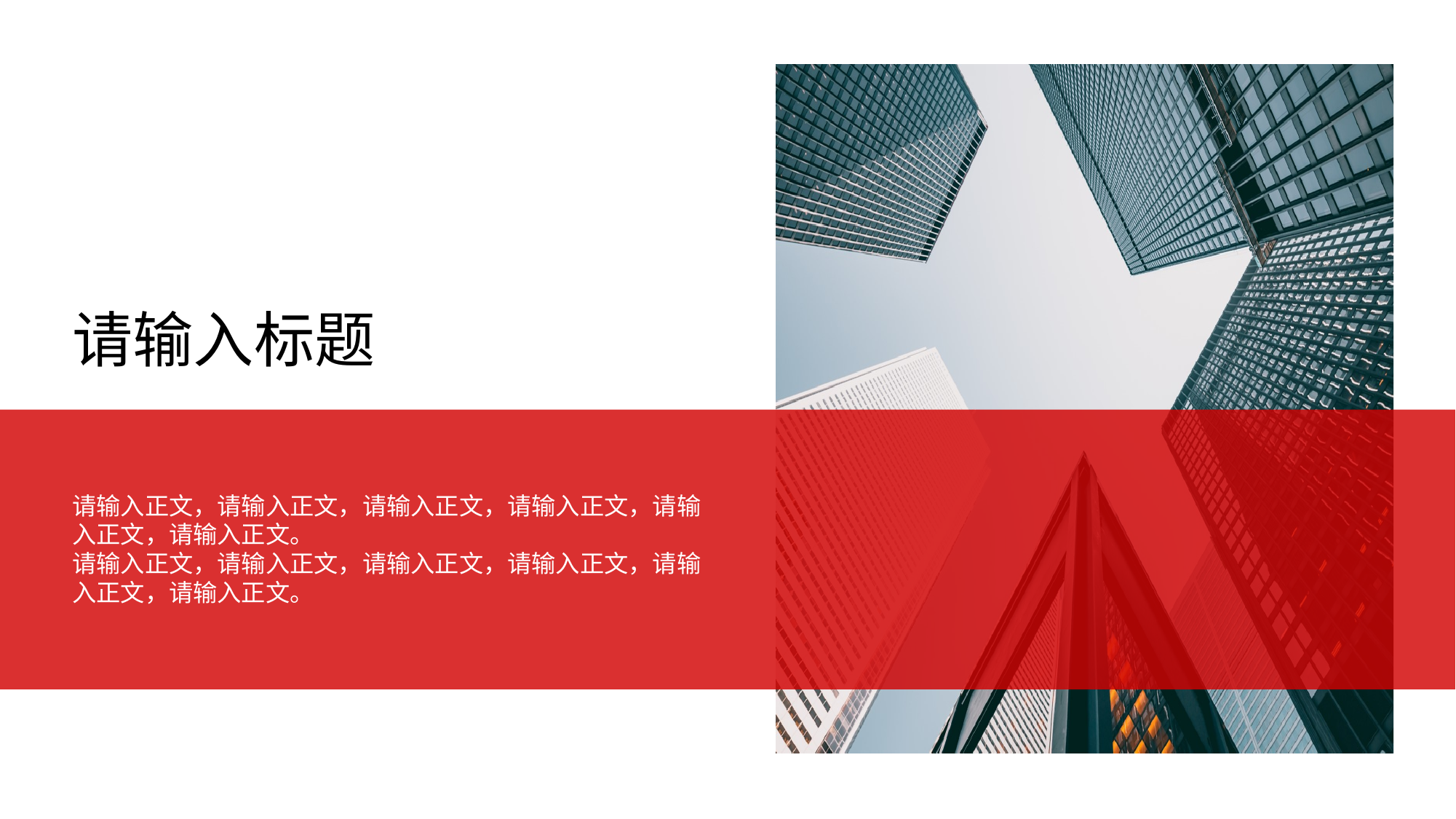

请输入标题

请输入正文，请输入正文，请输入正文，请输入正文，请输入正文，请输入正文。
请输入正文，请输入正文，请输入正文，请输入正文，请输入正文，请输入正文。